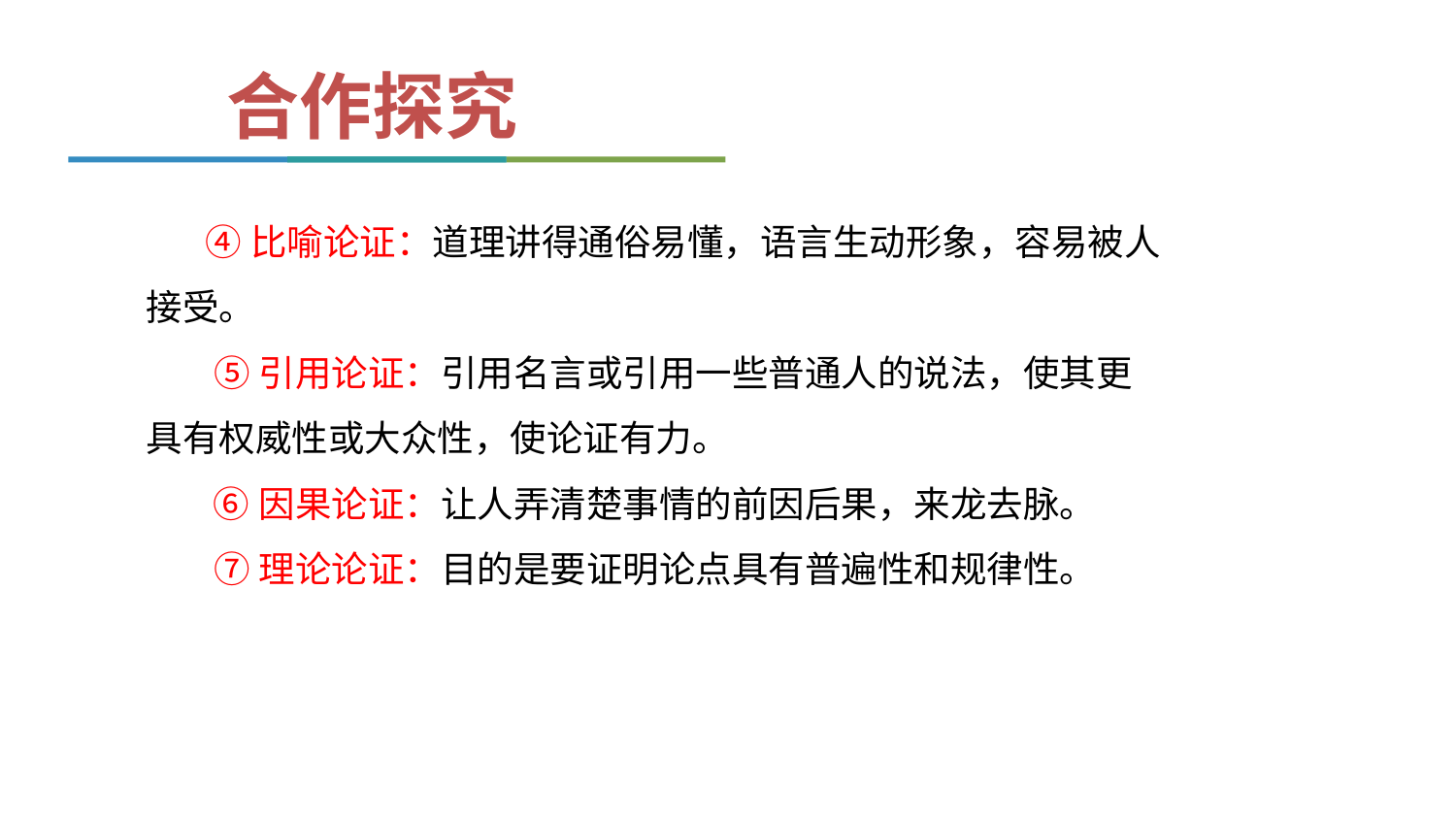

合作探究

  ④比喻论证：道理讲得通俗易懂，语言生动形象，容易被人接受。
   ⑤引用论证：引用名言或引用一些普通人的说法，使其更具有权威性或大众性，使论证有力。
   ⑥因果论证：让人弄清楚事情的前因后果，来龙去脉。
   ⑦理论论证：目的是要证明论点具有普遍性和规律性。